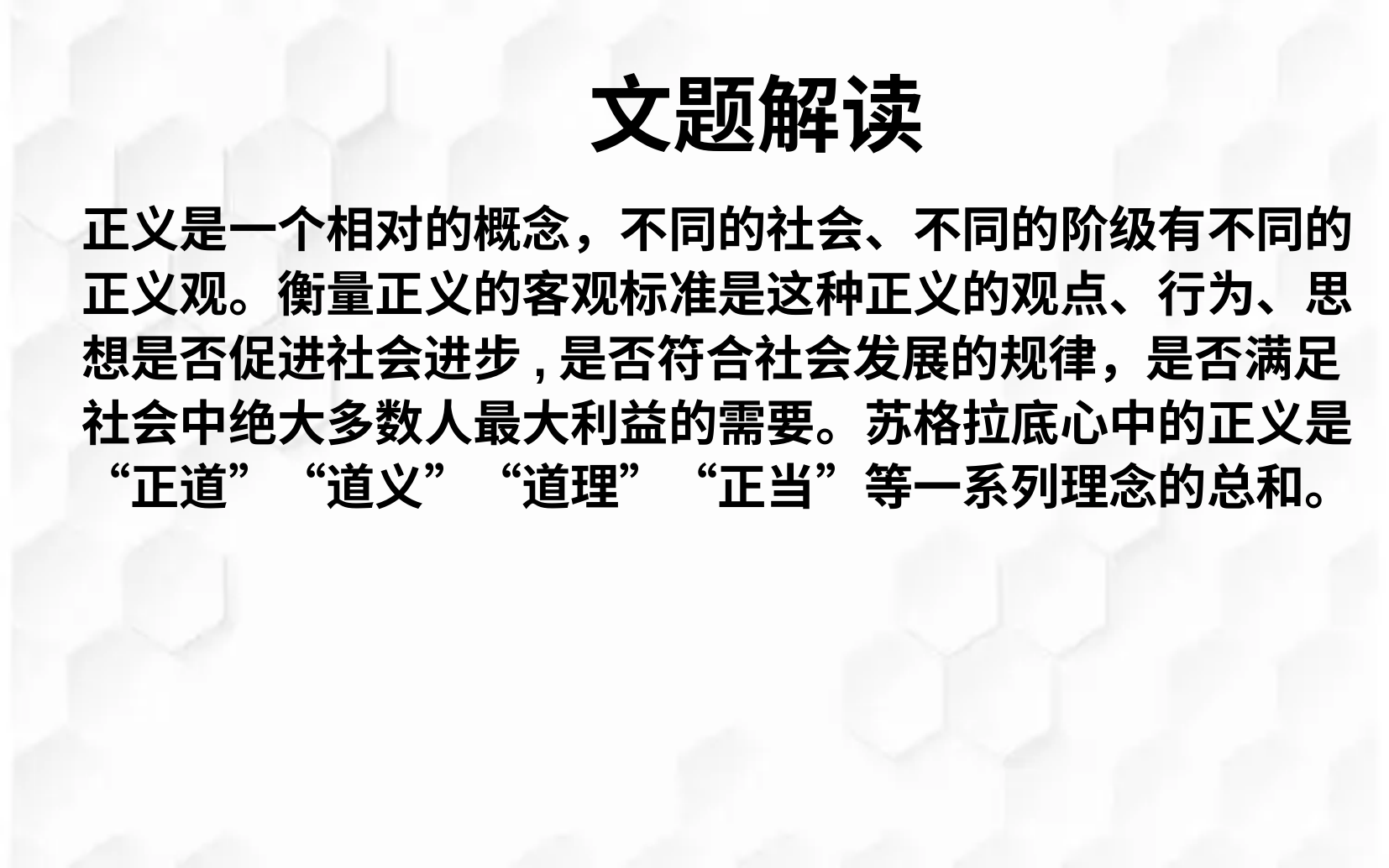

文题解读
正义是一个相对的概念，不同的社会、不同的阶级有不同的正义观。衡量正义的客观标准是这种正义的观点、行为、思想是否促进社会进步,是否符合社会发展的规律，是否满足社会中绝大多数人最大利益的需要。苏格拉底心中的正义是“正道”“道义”“道理”“正当”等一系列理念的总和。